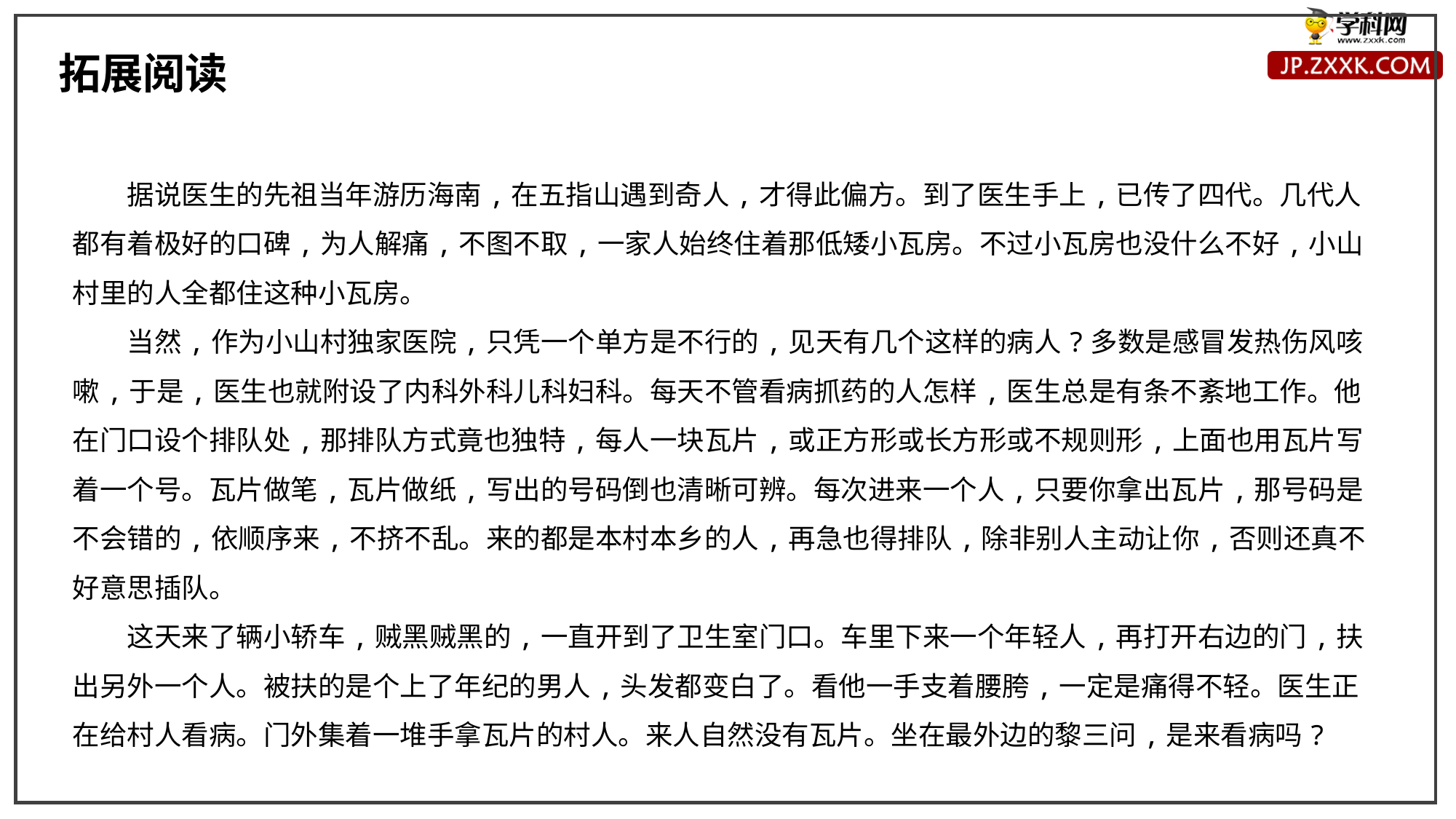

拓展阅读
据说医生的先祖当年游历海南,在五指山遇到奇人,才得此偏方。到了医生手上,已传了四代。几代人都有着极好的口碑,为人解痛,不图不取,一家人始终住着那低矮小瓦房。不过小瓦房也没什么不好,小山村里的人全都住这种小瓦房。
当然,作为小山村独家医院,只凭一个单方是不行的,见天有几个这样的病人?多数是感冒发热伤风咳嗽,于是,医生也就附设了内科外科儿科妇科。每天不管看病抓药的人怎样,医生总是有条不紊地工作。他在门口设个排队处,那排队方式竟也独特,每人一块瓦片,或正方形或长方形或不规则形,上面也用瓦片写着一个号。瓦片做笔,瓦片做纸,写出的号码倒也清晰可辨。每次进来一个人,只要你拿出瓦片,那号码是不会错的,依顺序来,不挤不乱。来的都是本村本乡的人,再急也得排队,除非别人主动让你,否则还真不好意思插队。
这天来了辆小轿车,贼黑贼黑的,一直开到了卫生室门口。车里下来一个年轻人,再打开右边的门,扶出另外一个人。被扶的是个上了年纪的男人,头发都变白了。看他一手支着腰胯,一定是痛得不轻。医生正在给村人看病。门外集着一堆手拿瓦片的村人。来人自然没有瓦片。坐在最外边的黎三问,是来看病吗?